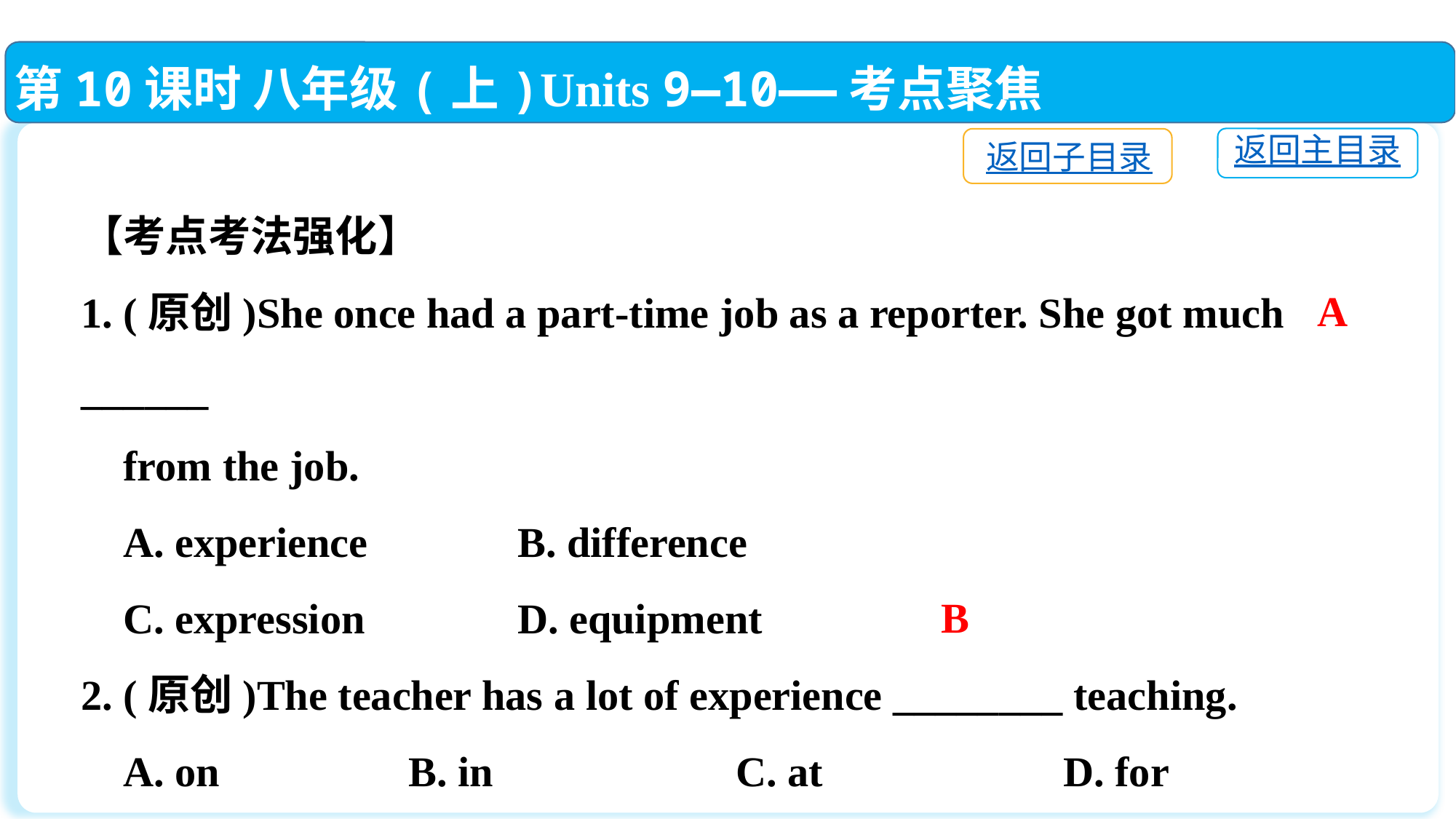

第10课时 八年级(上)Units 9—10——考点聚焦

返回主目录

返回子目录
【考点考法强化】
1. (原创)She once had a part-time job as a reporter. She got much ______
    from the job.
    A. experience　　	B. difference
    C. expression　　	D. equipment
2. (原创)The teacher has a lot of experience ________ teaching.
    A. on　　　	B. in　　　	C. at　　　	D. for
A
B